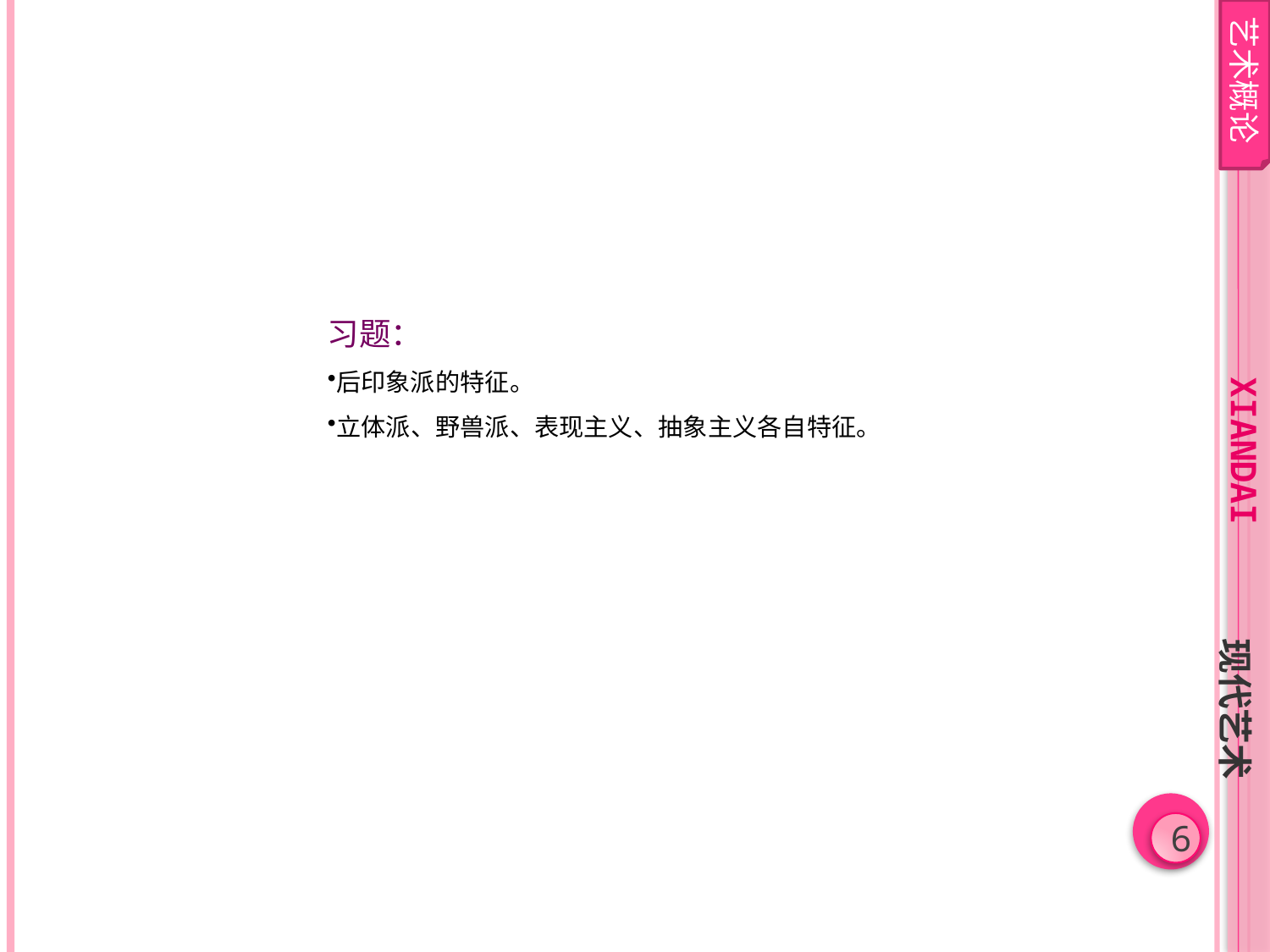

艺术概论
习题：
后印象派的特征。
立体派、野兽派、表现主义、抽象主义各自特征。
xiandai
现代艺术
6